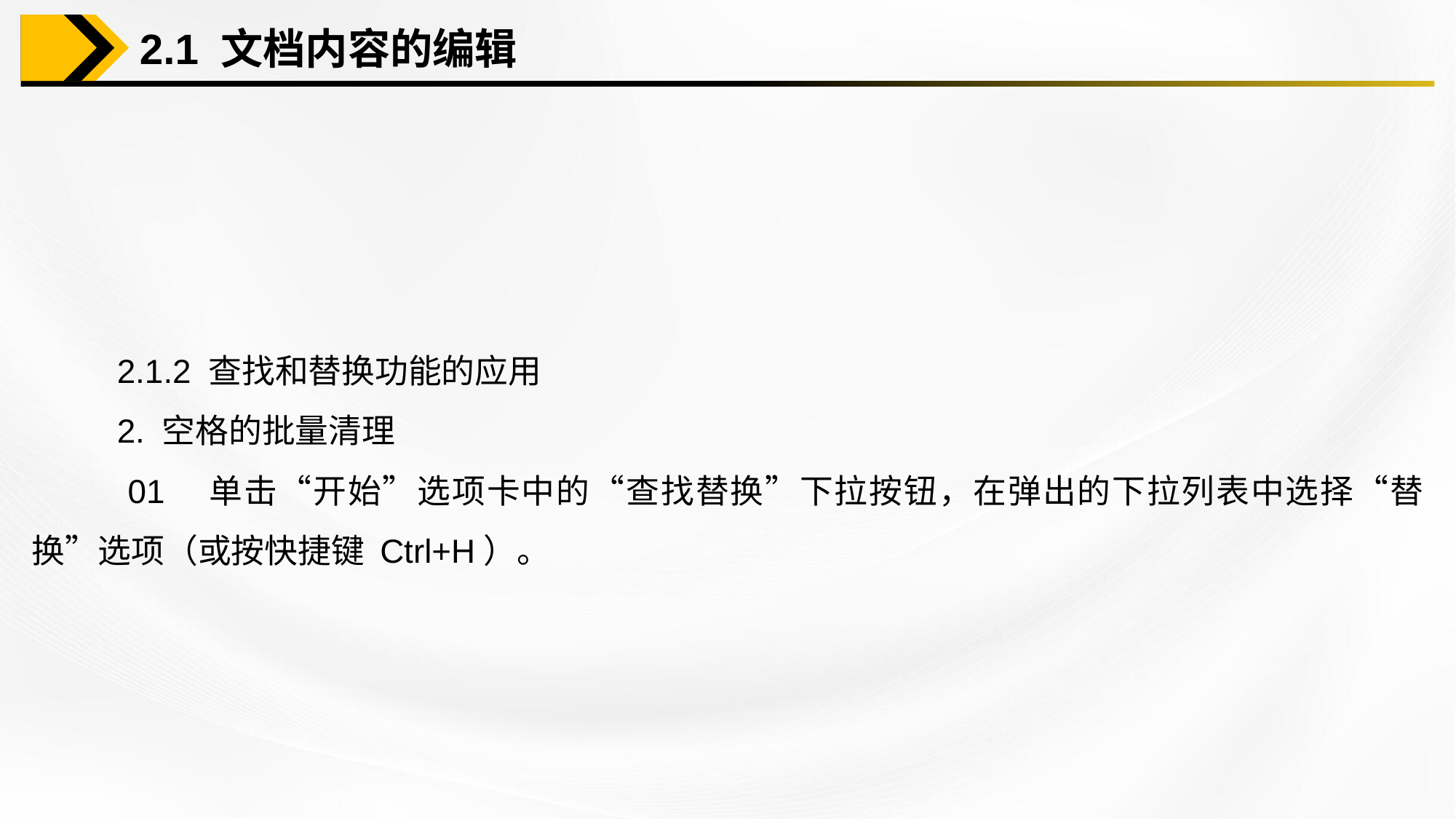

2.1 文档内容的编辑
2.1.2 查找和替换功能的应用
2. 空格的批量清理
 01　单击“开始”选项卡中的“查找替换”下拉按钮，在弹出的下拉列表中选择“替换”选项（或按快捷键 Ctrl+H）。